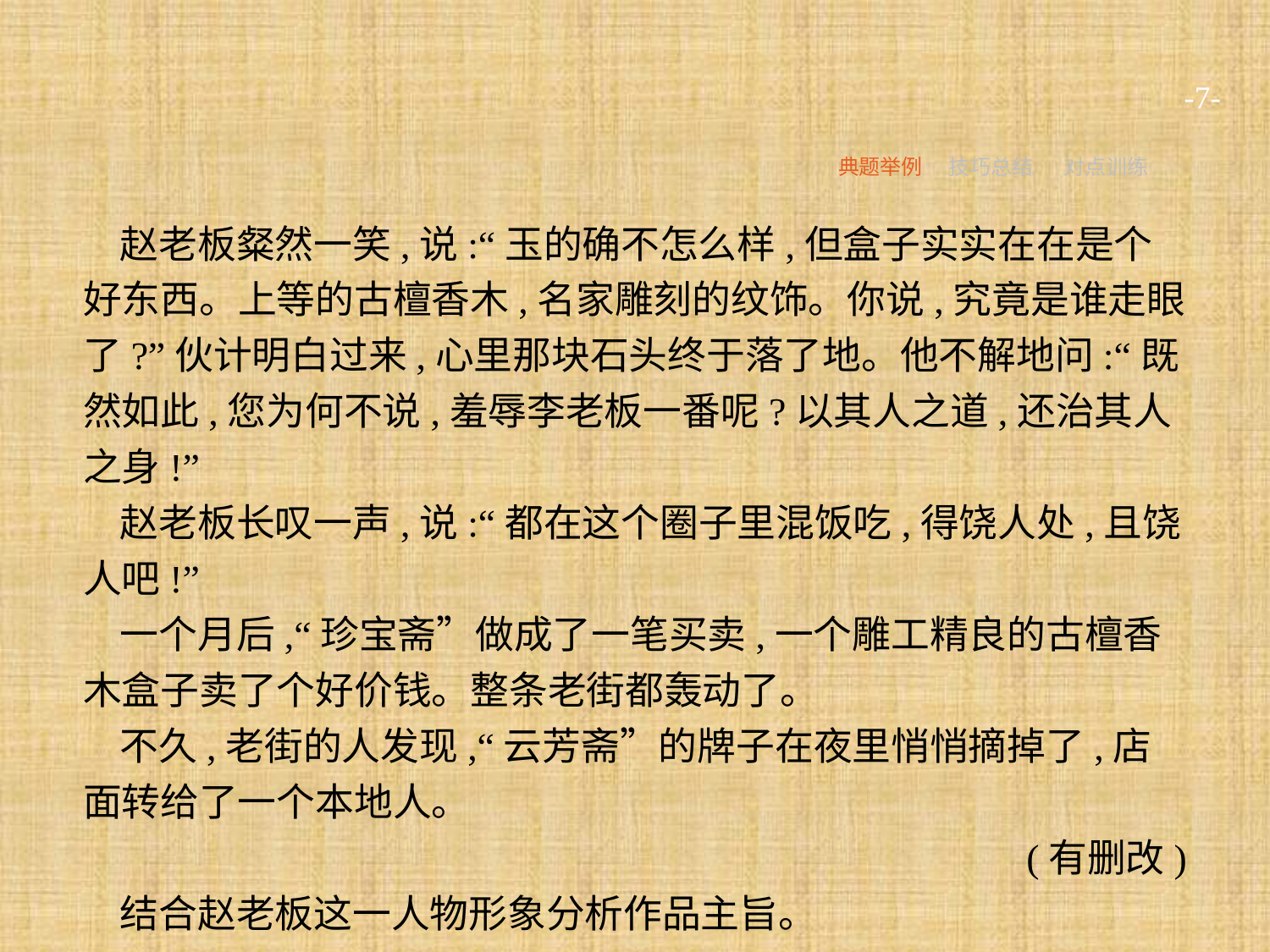

-7-
典题举例
技巧总结
对点训练
赵老板粲然一笑,说:“玉的确不怎么样,但盒子实实在在是个好东西。上等的古檀香木,名家雕刻的纹饰。你说,究竟是谁走眼了?”伙计明白过来,心里那块石头终于落了地。他不解地问:“既然如此,您为何不说,羞辱李老板一番呢?以其人之道,还治其人之身!”
赵老板长叹一声,说:“都在这个圈子里混饭吃,得饶人处,且饶人吧!”
一个月后,“珍宝斋”做成了一笔买卖,一个雕工精良的古檀香木盒子卖了个好价钱。整条老街都轰动了。
不久,老街的人发现,“云芳斋”的牌子在夜里悄悄摘掉了,店面转给了一个本地人。
(有删改)
结合赵老板这一人物形象分析作品主旨。